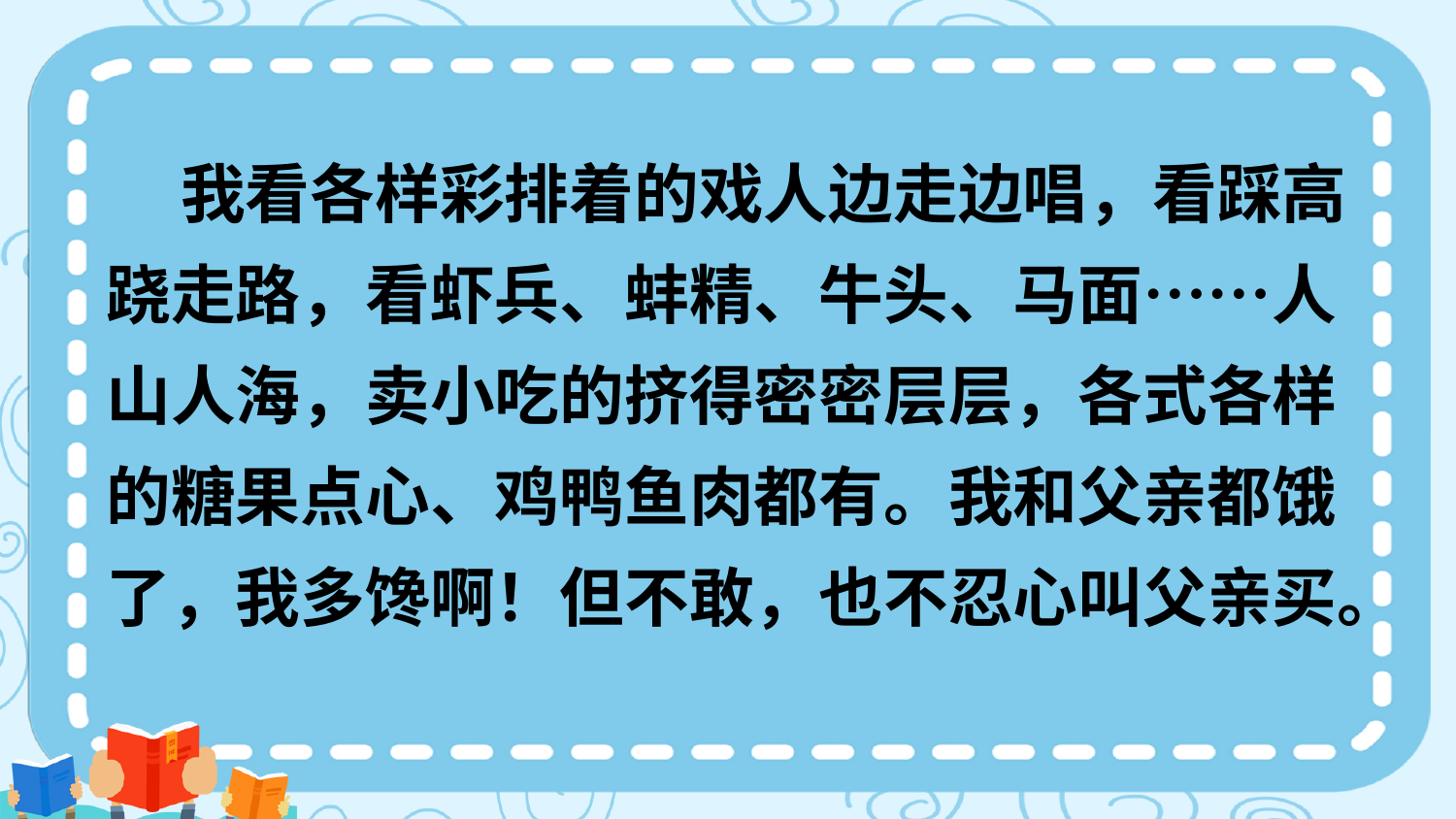

我看各样彩排着的戏人边走边唱，看踩高跷走路，看虾兵、蚌精、牛头、马面……人山人海，卖小吃的挤得密密层层，各式各样的糖果点心、鸡鸭鱼肉都有。我和父亲都饿了，我多馋啊！但不敢，也不忍心叫父亲买。